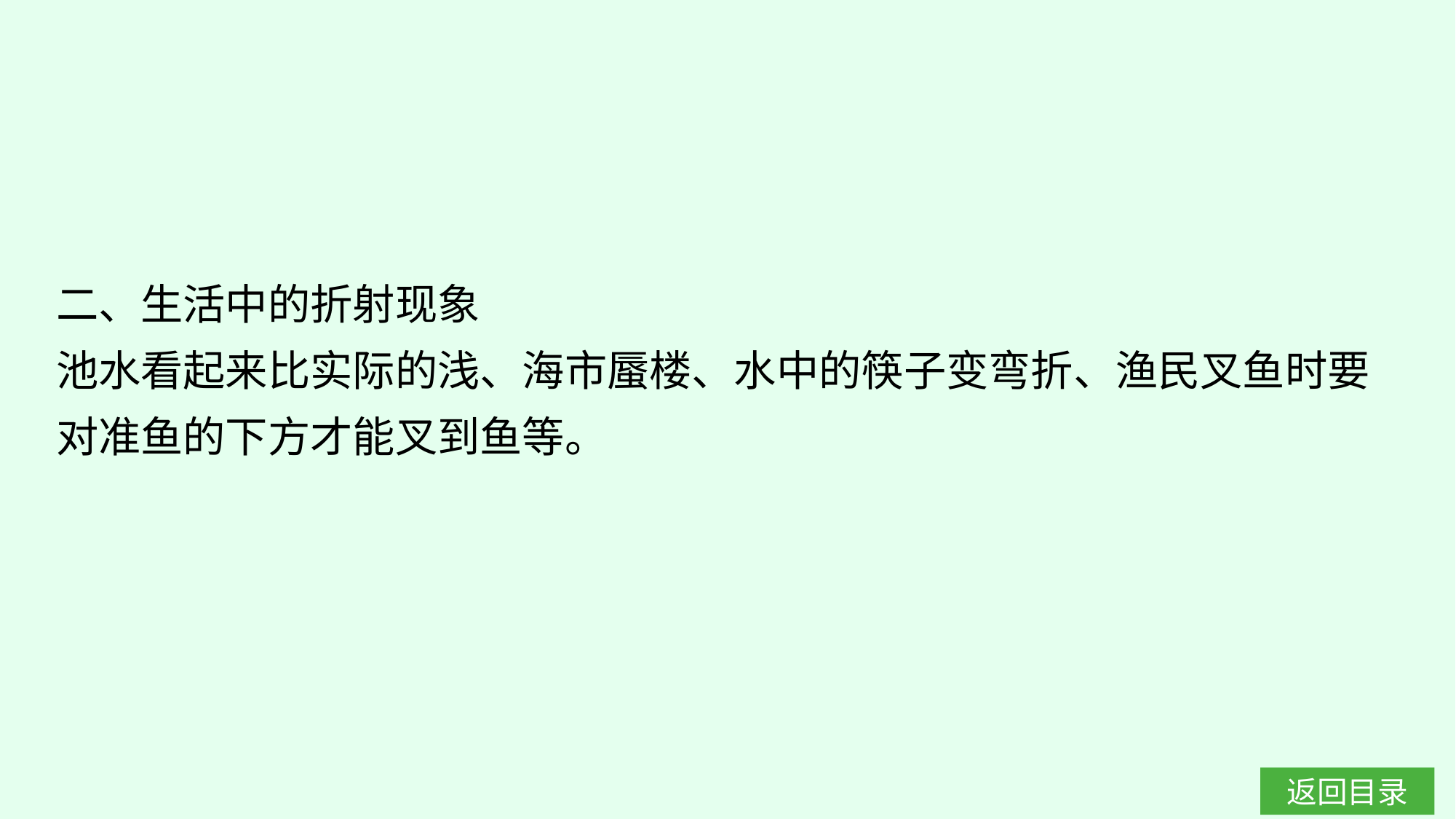

二、生活中的折射现象
池水看起来比实际的浅、海市蜃楼、水中的筷子变弯折、渔民叉鱼时要对准鱼的下方才能叉到鱼等。